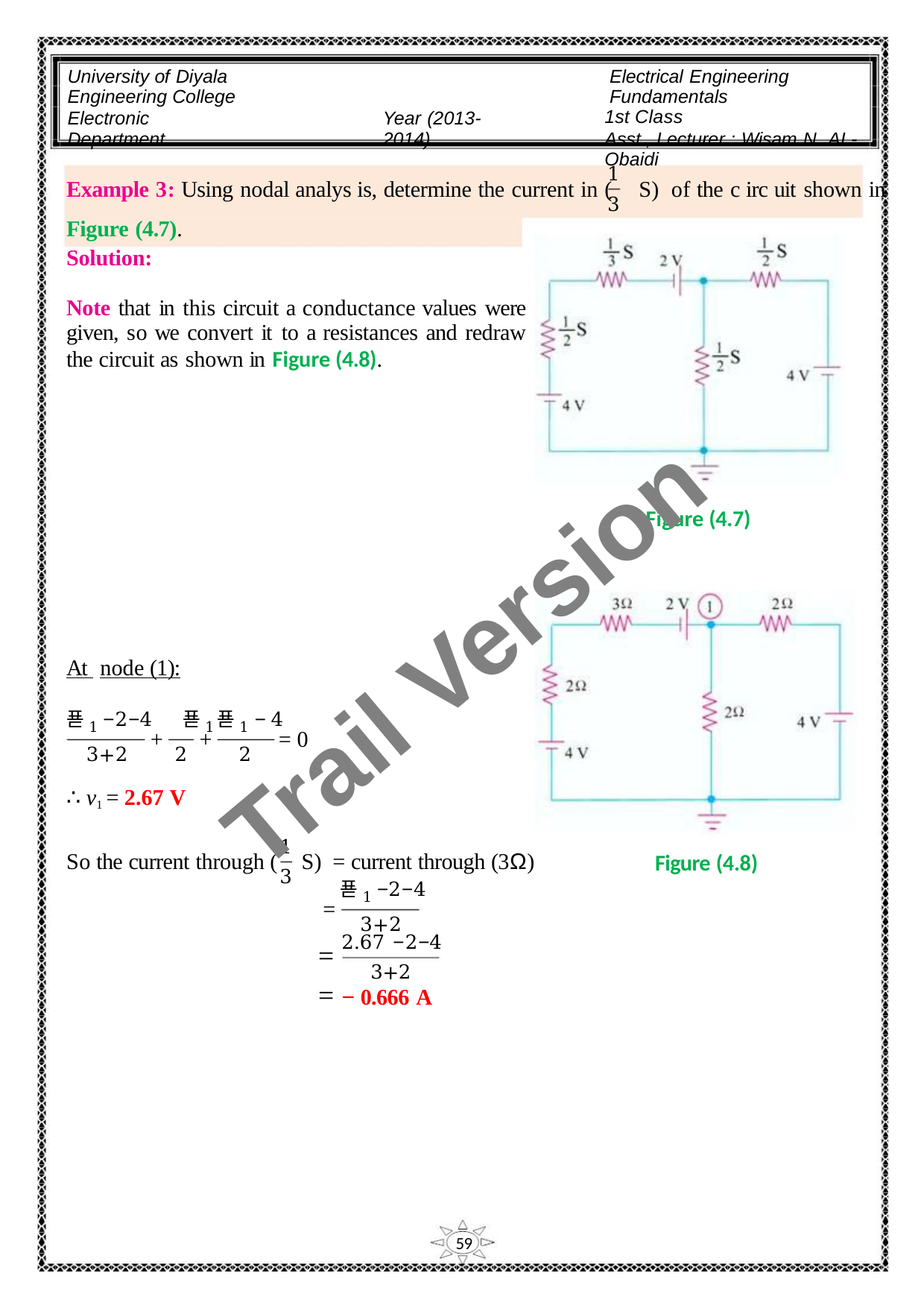

University of Diyala
Engineering College
Electronic Department
Electrical Engineering Fundamentals
1st Class
Asst., Lecturer : Wisam N. AL-Obaidi
Year (2013-2014)
1
Example 3: Using nodal analys is, determine the current in ( S) of the c irc uit shown in
3
Figure (4.7).
Solution:
Note that in this circuit a conductance values were
given, so we convert it to a resistances and redraw
the circuit as shown in Figure (4.8).
Figure (4.7)
Trail Version
Trail Version
Trail Version
Trail Version
Trail Version
Trail Version
Trail Version
Trail Version
Trail Version
Trail Version
Trail Version
Trail Version
Trail Version
At node (1):
푣1 −2−4 푣1
푣1 − 4
+
+
= 0
3+2
2
2
∴ v1 = 2.67 V
1
Figure (4.8)
So the current through ( S) = current through (3Ω)
3
푣1 −2−4
=
3+2
2.67 −2−4
=
3+2
= − 0.666 A
59